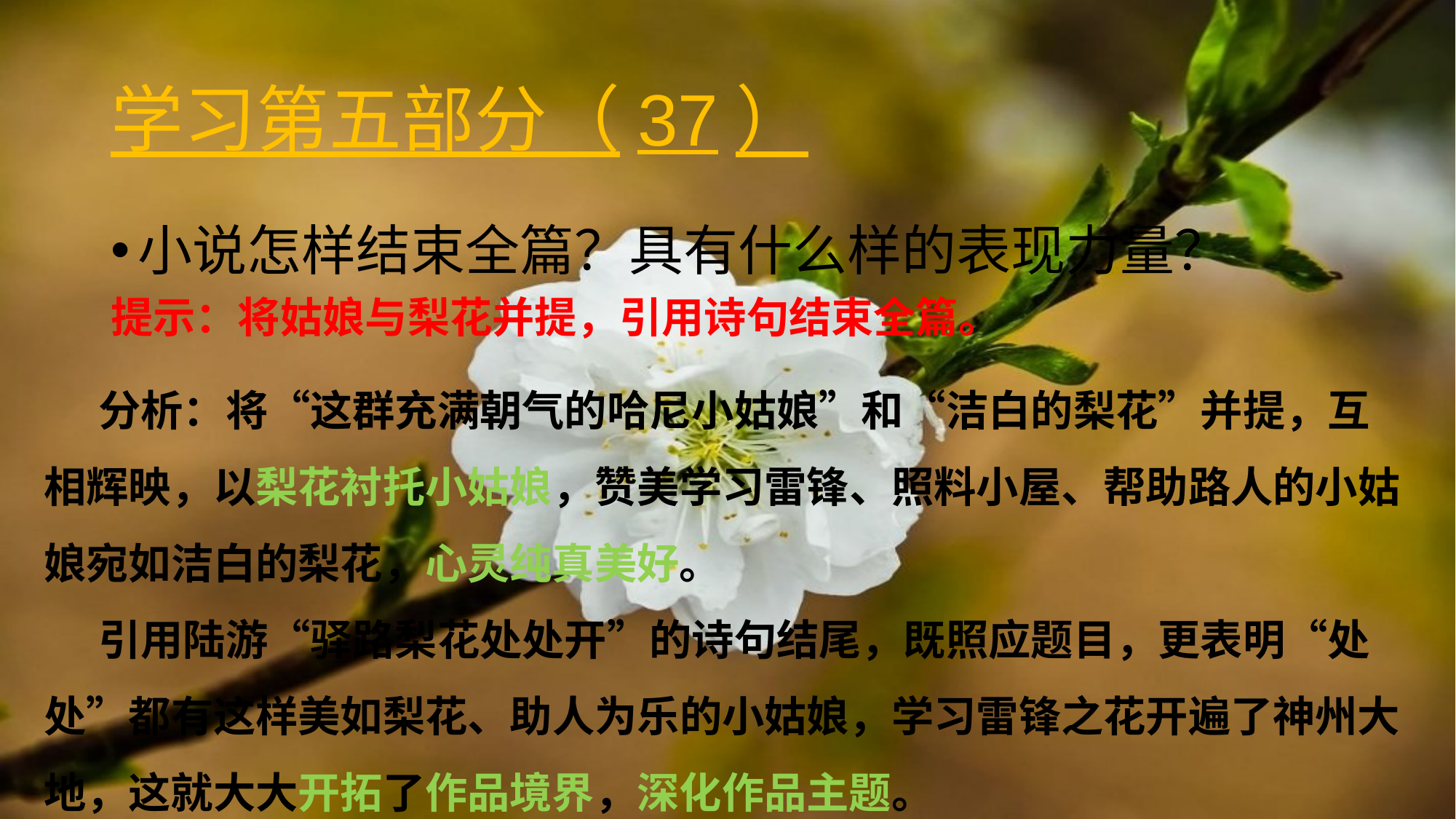

# 学习第五部分（37）
小说怎样结束全篇？具有什么样的表现力量？
提示：将姑娘与梨花并提，引用诗句结束全篇。

分析：将“这群充满朝气的哈尼小姑娘”和“洁白的梨花”并提，互相辉映，以梨花衬托小姑娘，赞美学习雷锋、照料小屋、帮助路人的小姑娘宛如洁白的梨花，心灵纯真美好。
引用陆游“驿路梨花处处开”的诗句结尾，既照应题目，更表明“处处”都有这样美如梨花、助人为乐的小姑娘，学习雷锋之花开遍了神州大地，这就大大开拓了作品境界，深化作品主题。